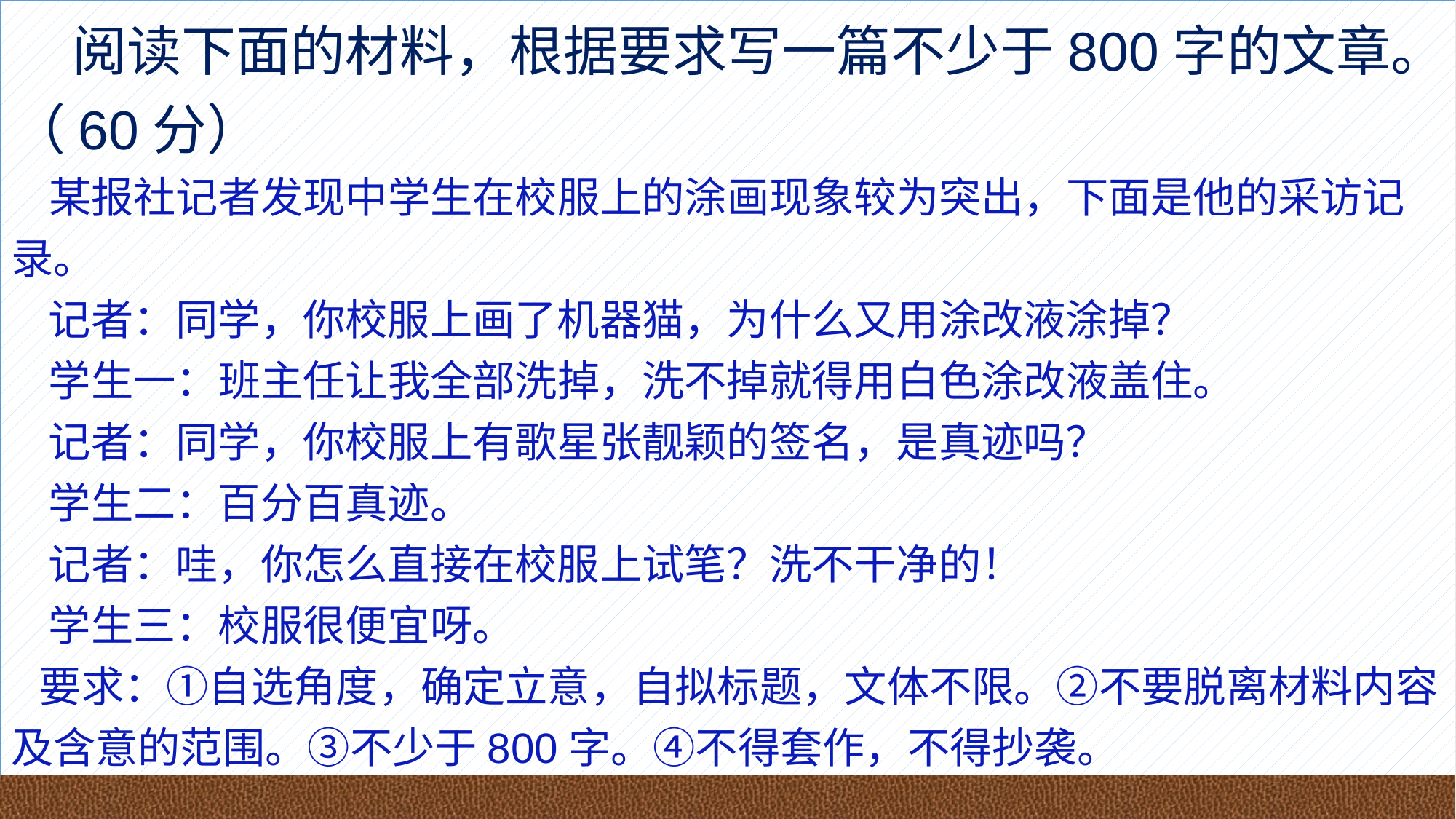

# 阅读下面的材料，根据要求写一篇不少于800字的文章。（60分） 某报社记者发现中学生在校服上的涂画现象较为突出，下面是他的采访记录。 记者：同学，你校服上画了机器猫，为什么又用涂改液涂掉？ 学生一：班主任让我全部洗掉，洗不掉就得用白色涂改液盖住。 记者：同学，你校服上有歌星张靓颖的签名，是真迹吗？ 学生二：百分百真迹。 记者：哇，你怎么直接在校服上试笔？洗不干净的！ 学生三：校服很便宜呀。    要求：①自选角度，确定立意，自拟标题，文体不限。②不要脱离材料内容及含意的范围。③不少于800字。④不得套作，不得抄袭。